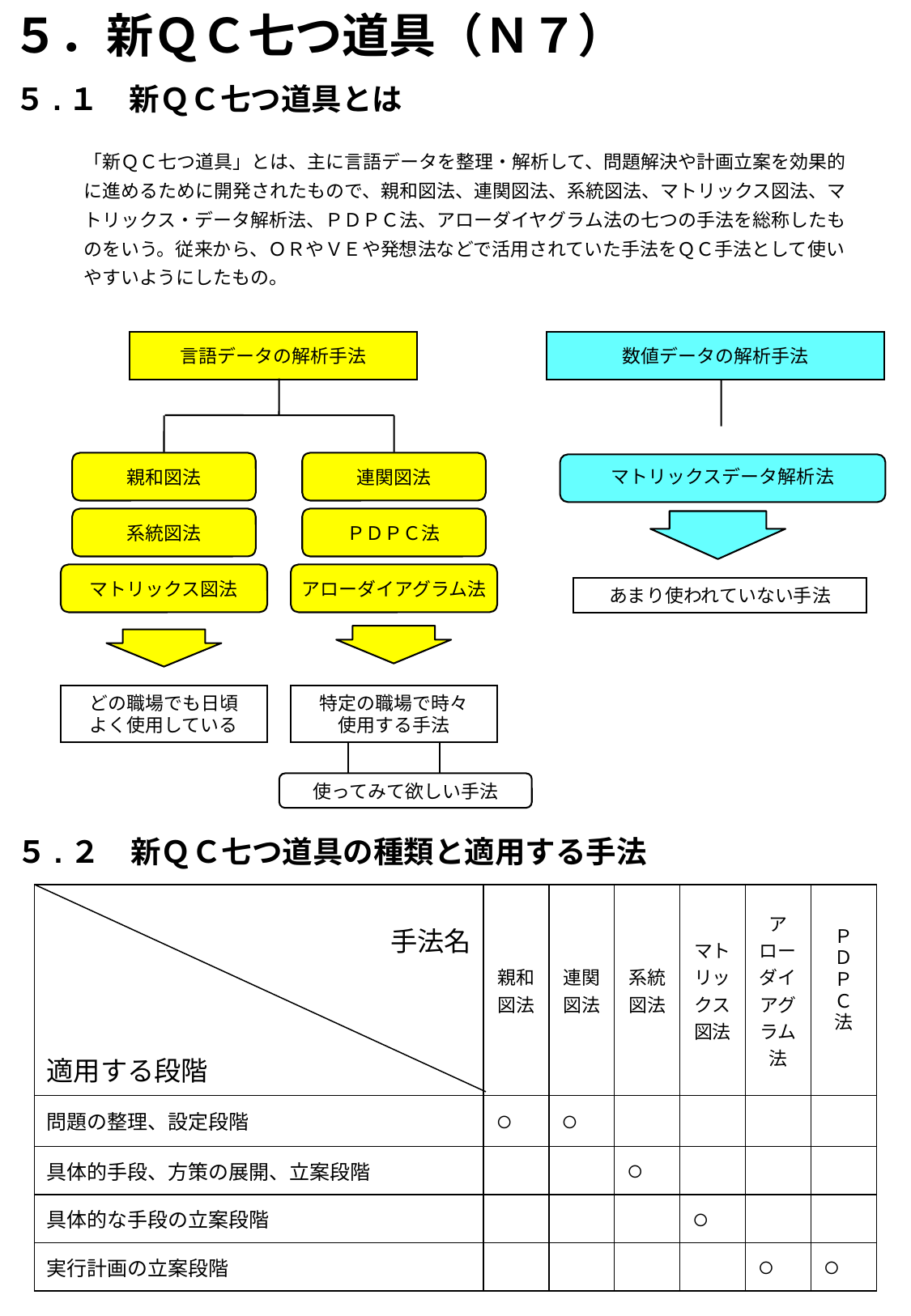

５．新ＱＣ七つ道具（Ｎ７）
５.１　新ＱＣ七つ道具とは
「新ＱＣ七つ道具」とは、主に言語データを整理・解析して、問題解決や計画立案を効果的に進めるために開発されたもので、親和図法、連関図法、系統図法、マトリックス図法、マトリックス・データ解析法、ＰＤＰＣ法、アローダイヤグラム法の七つの手法を総称したものをいう。従来から、ＯＲやＶＥや発想法などで活用されていた手法をＱＣ手法として使いやすいようにしたもの。
数値データの解析手法
言語データの解析手法

親和図法
連関図法
系統図法
ＰＤＰＣ法

マトリックス図法
アローダイアグラム法

どの職場でも日頃
よく使用している
特定の職場で時々
使用する手法

使ってみて欲しい手法

マトリックスデータ解析法

あまり使われていない手法
５.２　新ＱＣ七つ道具の種類と適用する手法
| 手法名 適用する段階 | 親和図法 | 連関図法 | 系統図法 | マトリックス図法 | アローダイアグラム法 | Ｐ Ｄ Ｐ Ｃ 法 |
| --- | --- | --- | --- | --- | --- | --- |
| 問題の整理、設定段階 | ○ | ○ |  |  |  |  |
| 具体的手段、方策の展開、立案段階 |  |  | ○ |  |  |  |
| 具体的な手段の立案段階 |  |  |  | ○ |  |  |
| 実行計画の立案段階 |  |  |  |  | ○ | ○ |